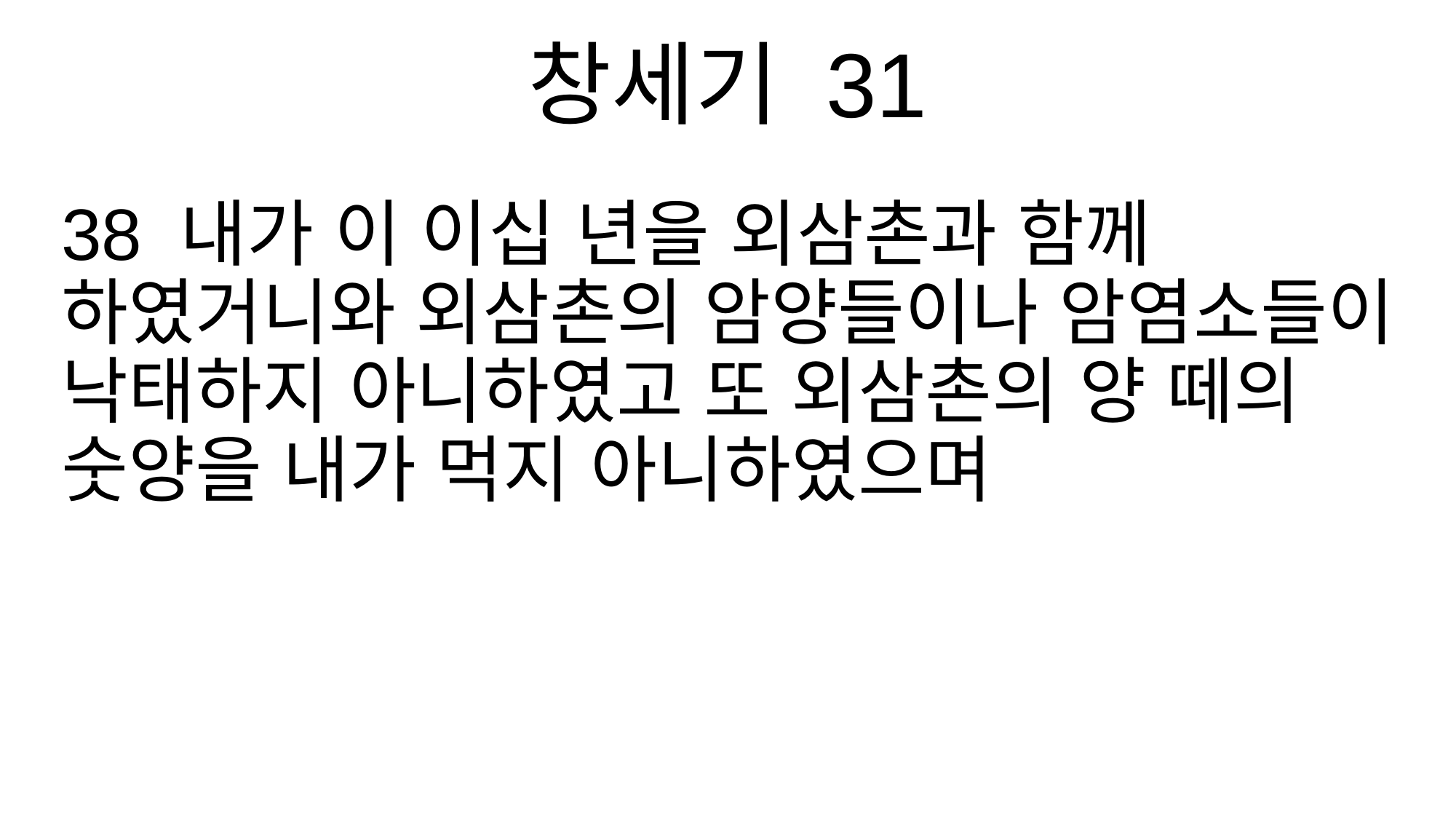

창세기 31
38 내가 이 이십 년을 외삼촌과 함께 하였거니와 외삼촌의 암양들이나 암염소들이 낙태하지 아니하였고 또 외삼촌의 양 떼의 숫양을 내가 먹지 아니하였으며